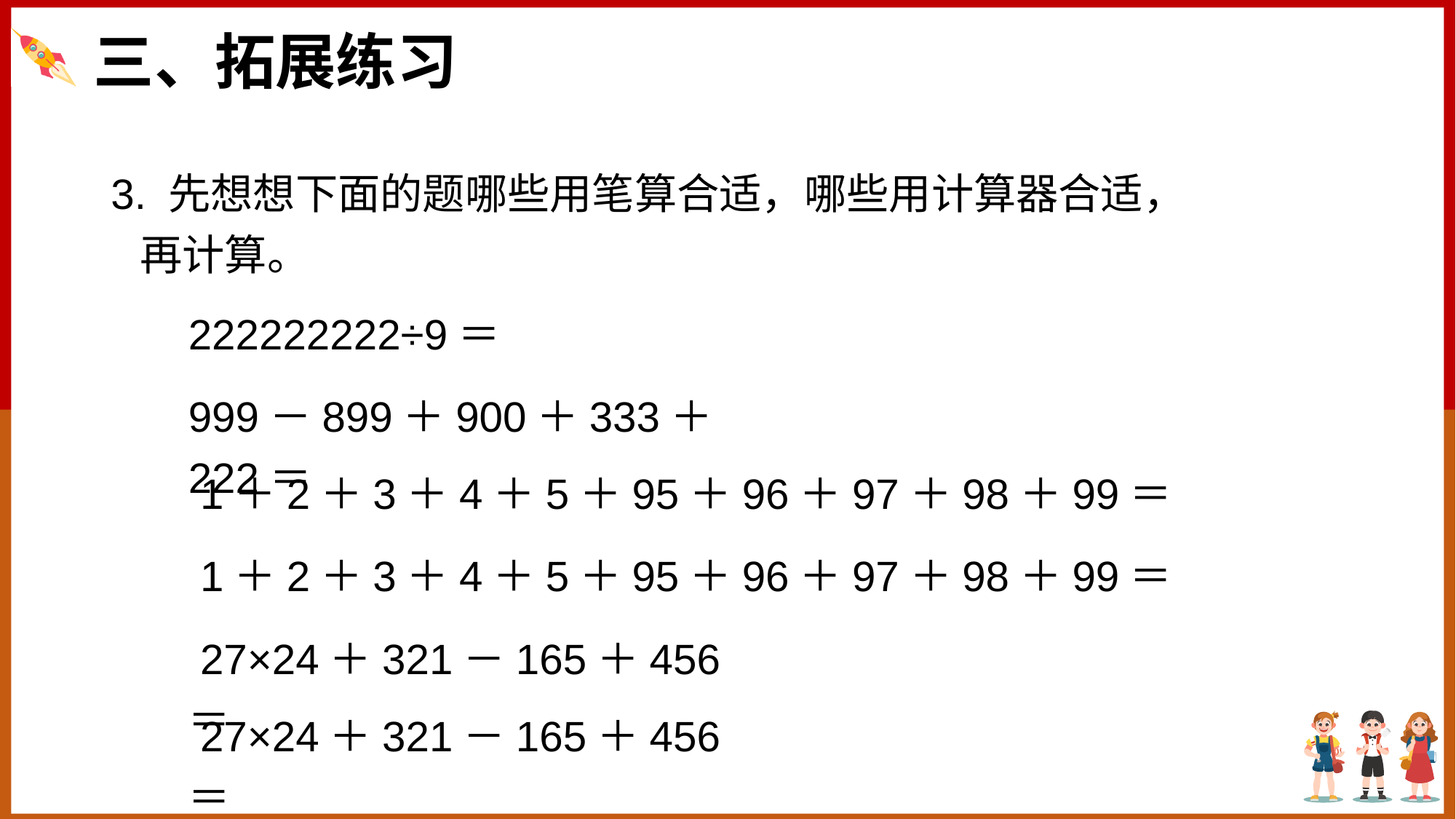

三、拓展练习
3. 先想想下面的题哪些用笔算合适，哪些用计算器合适，
  再计算。
222222222÷9＝
999－899＋900＋333＋222＝
 1＋2＋3＋4＋5＋95＋96＋97＋98＋99＝
 1＋2＋3＋4＋5＋95＋96＋97＋98＋99＝
 27×24＋321－165＋456＝
 27×24＋321－165＋456＝